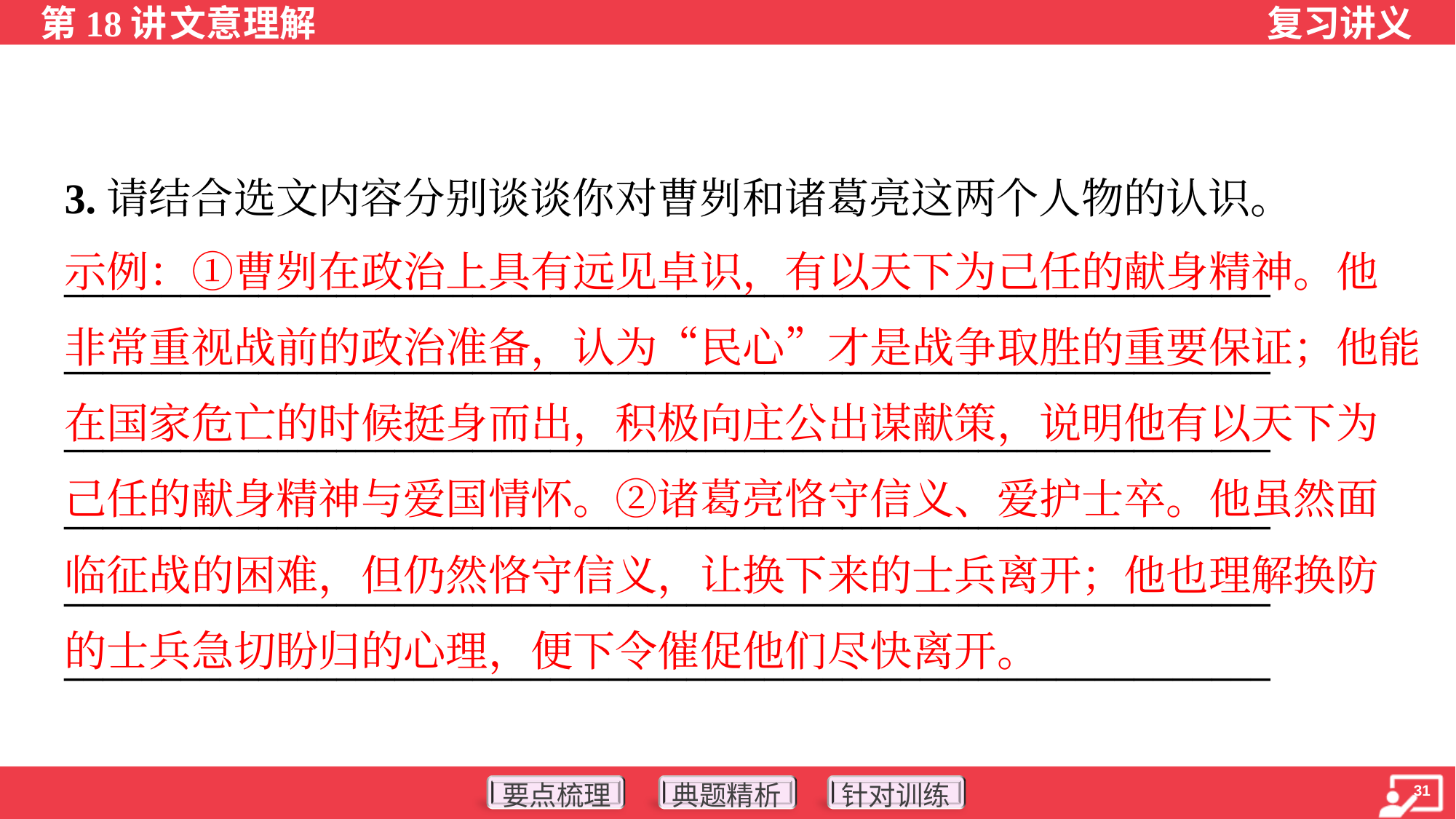

3.请结合选文内容分别谈谈你对曹刿和诸葛亮这两个人物的认识。
示例：①曹刿在政治上具有远见卓识，有以天下为己任的献身精神。他
非常重视战前的政治准备，认为“民心”才是战争取胜的重要保证；他能
在国家危亡的时候挺身而出，积极向庄公出谋献策，说明他有以天下为
己任的献身精神与爱国情怀。②诸葛亮恪守信义、爱护士卒。他虽然面
临征战的困难，但仍然恪守信义，让换下来的士兵离开；他也理解换防
的士兵急切盼归的心理，便下令催促他们尽快离开。
______________________________________________________________
______________________________________________________________
______________________________________________________________
______________________________________________________________
______________________________________________________________
______________________________________________________________